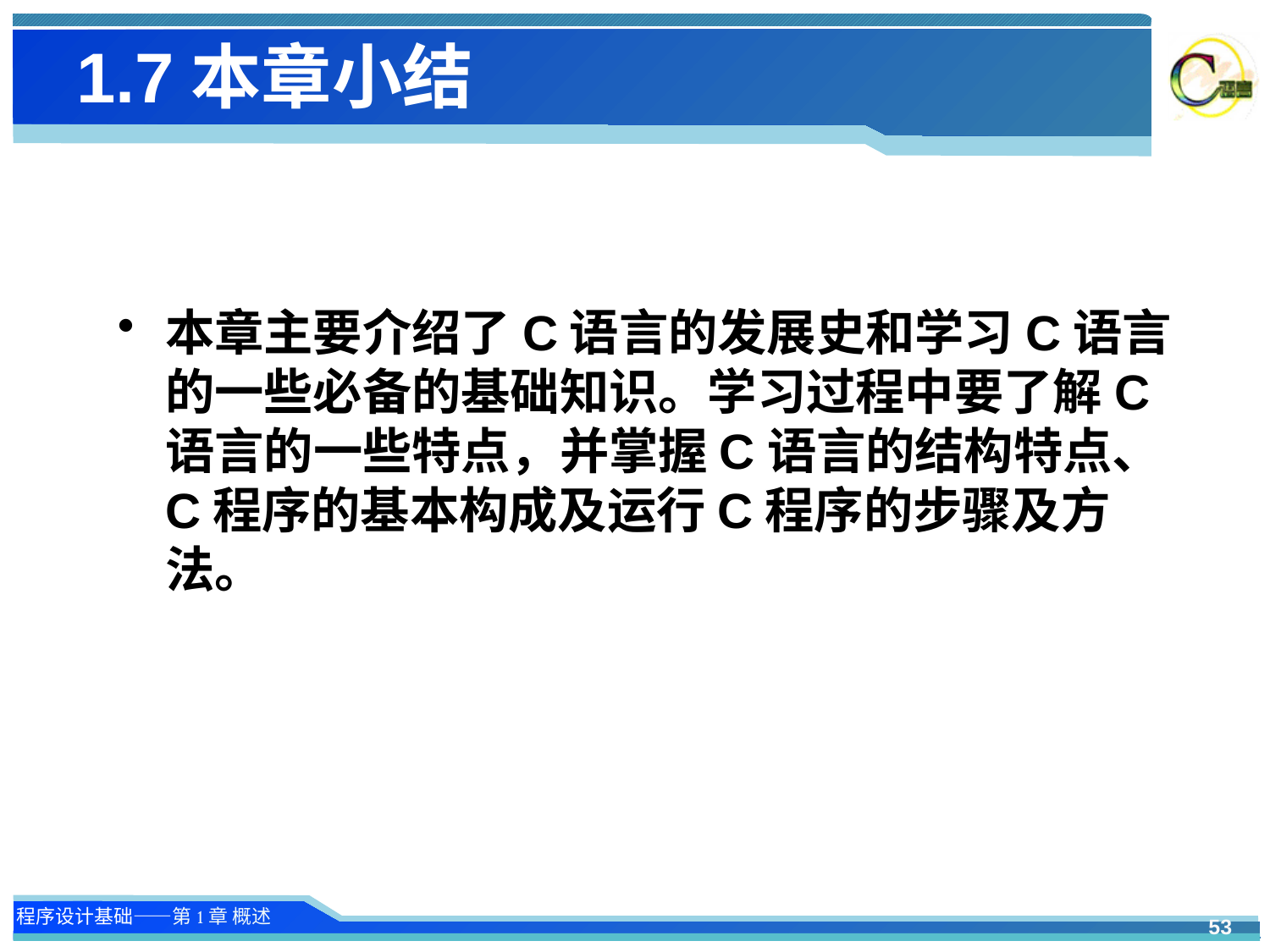

# 1.7本章小结

本章主要介绍了C语言的发展史和学习C语言的一些必备的基础知识。学习过程中要了解C语言的一些特点，并掌握C语言的结构特点、C程序的基本构成及运行C程序的步骤及方法。
53